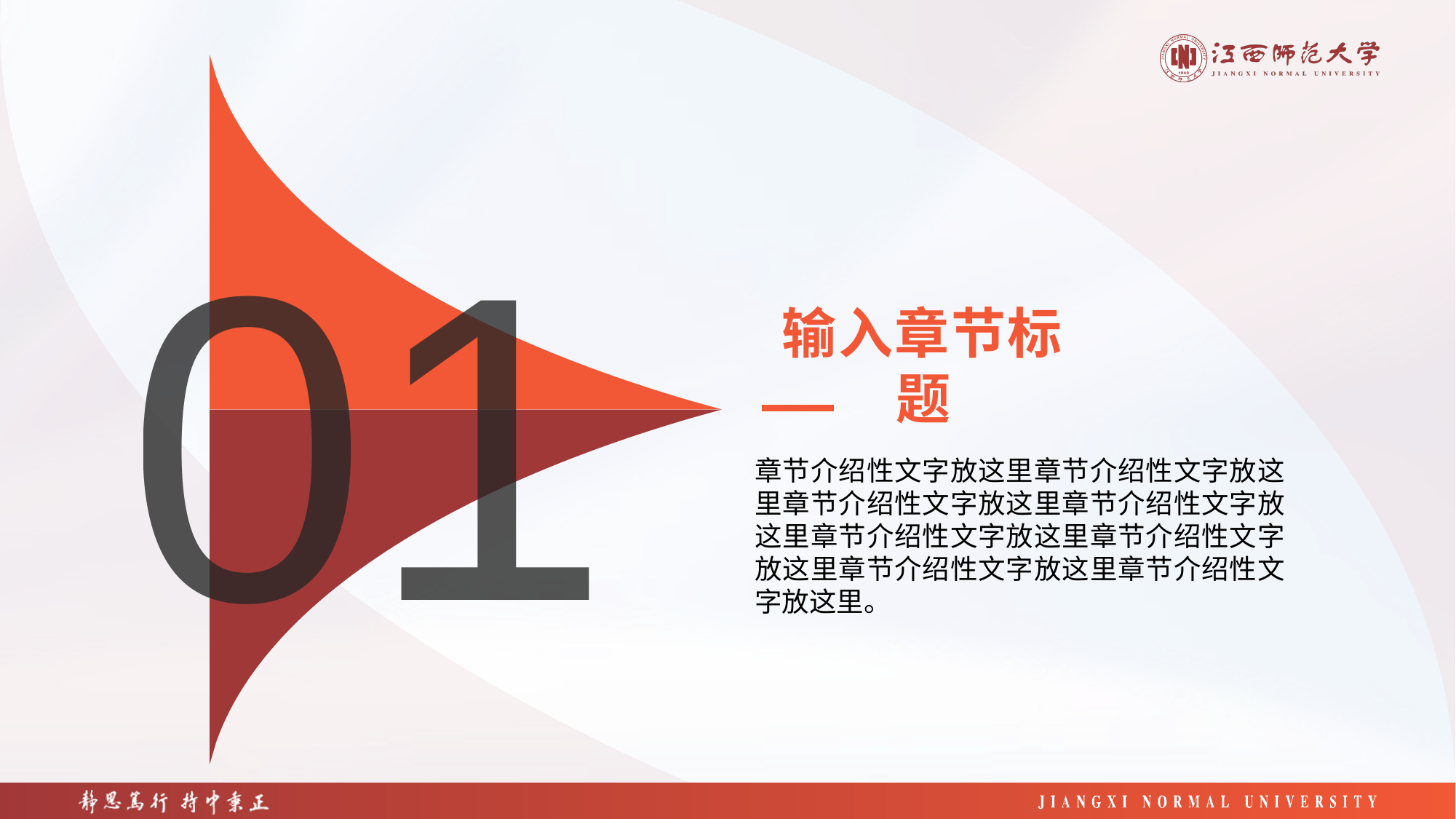

01
输入章节标题
章节介绍性文字放这里章节介绍性文字放这里章节介绍性文字放这里章节介绍性文字放这里章节介绍性文字放这里章节介绍性文字放这里章节介绍性文字放这里章节介绍性文字放这里。